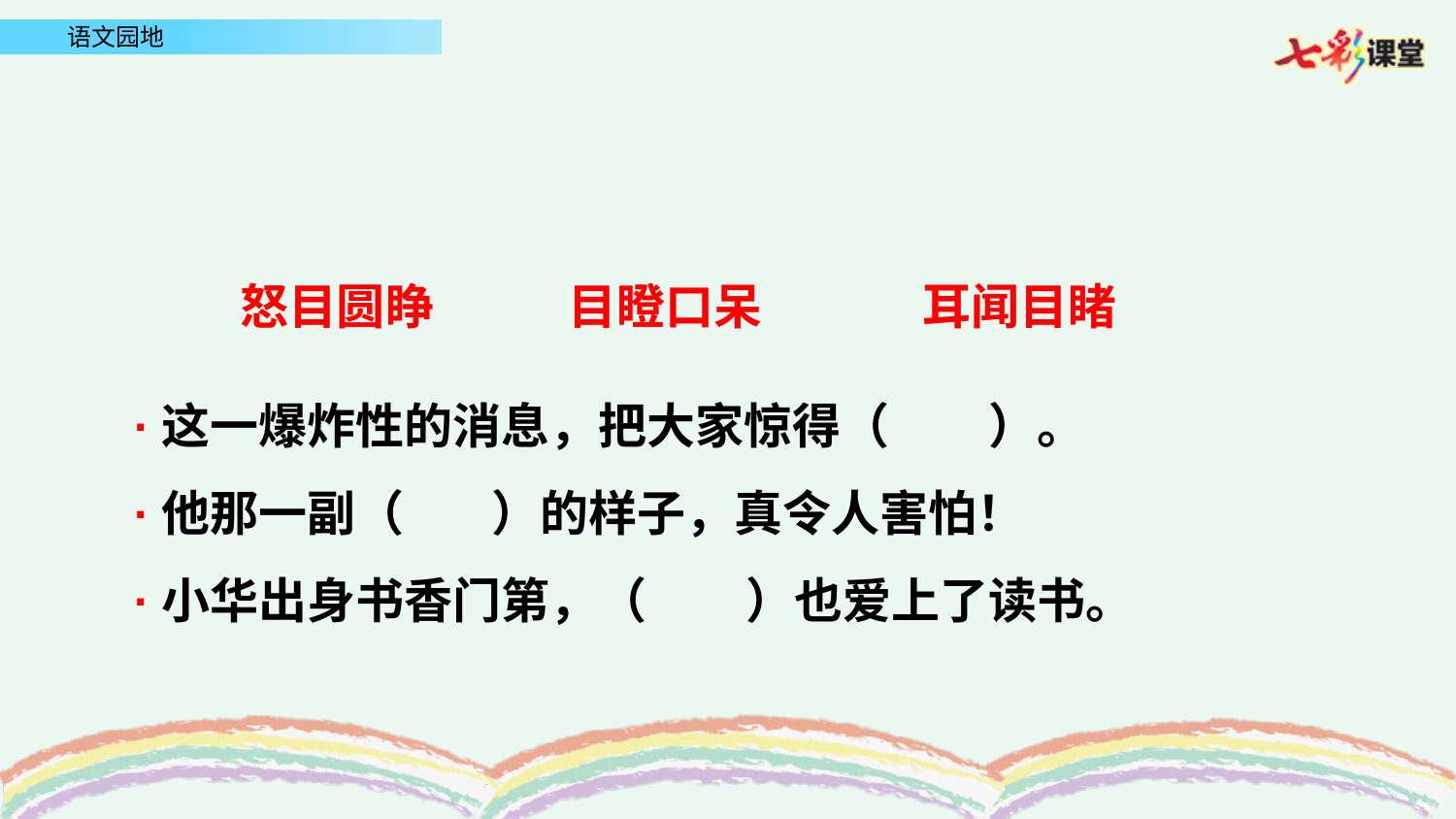

怒目圆睁
目瞪口呆
耳闻目睹
·这一爆炸性的消息，把大家惊得（         ）。
·他那一副（        ）的样子，真令人害怕！
·小华出身书香门第，（         ）也爱上了读书。